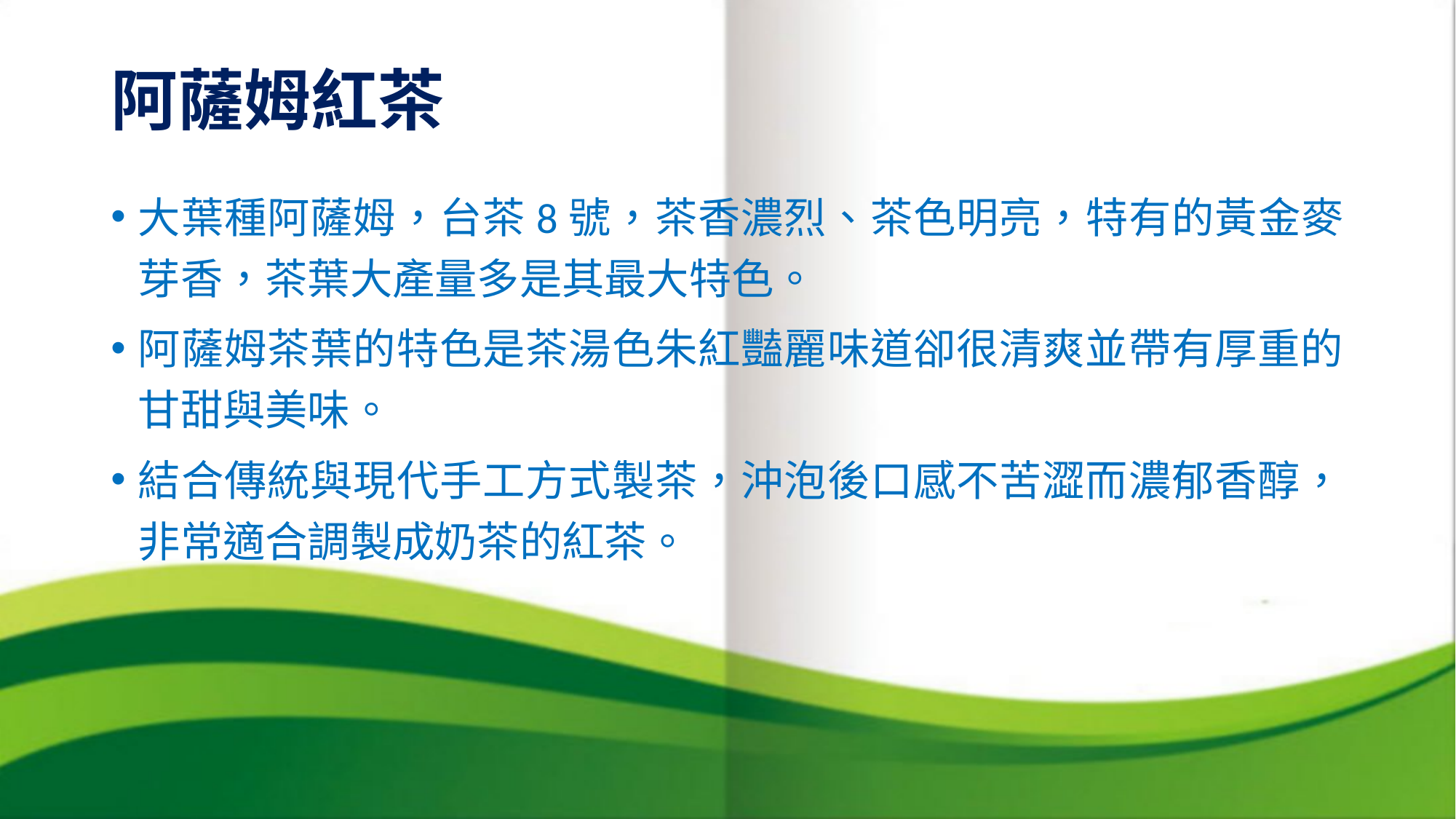

# 阿薩姆紅茶
大葉種阿薩姆，台茶8號，茶香濃烈、茶色明亮，特有的黃金麥芽香，茶葉大產量多是其最大特色。
阿薩姆茶葉的特色是茶湯色朱紅豔麗味道卻很清爽並帶有厚重的甘甜與美味。
結合傳統與現代手工方式製茶，沖泡後口感不苦澀而濃郁香醇，非常適合調製成奶茶的紅茶。